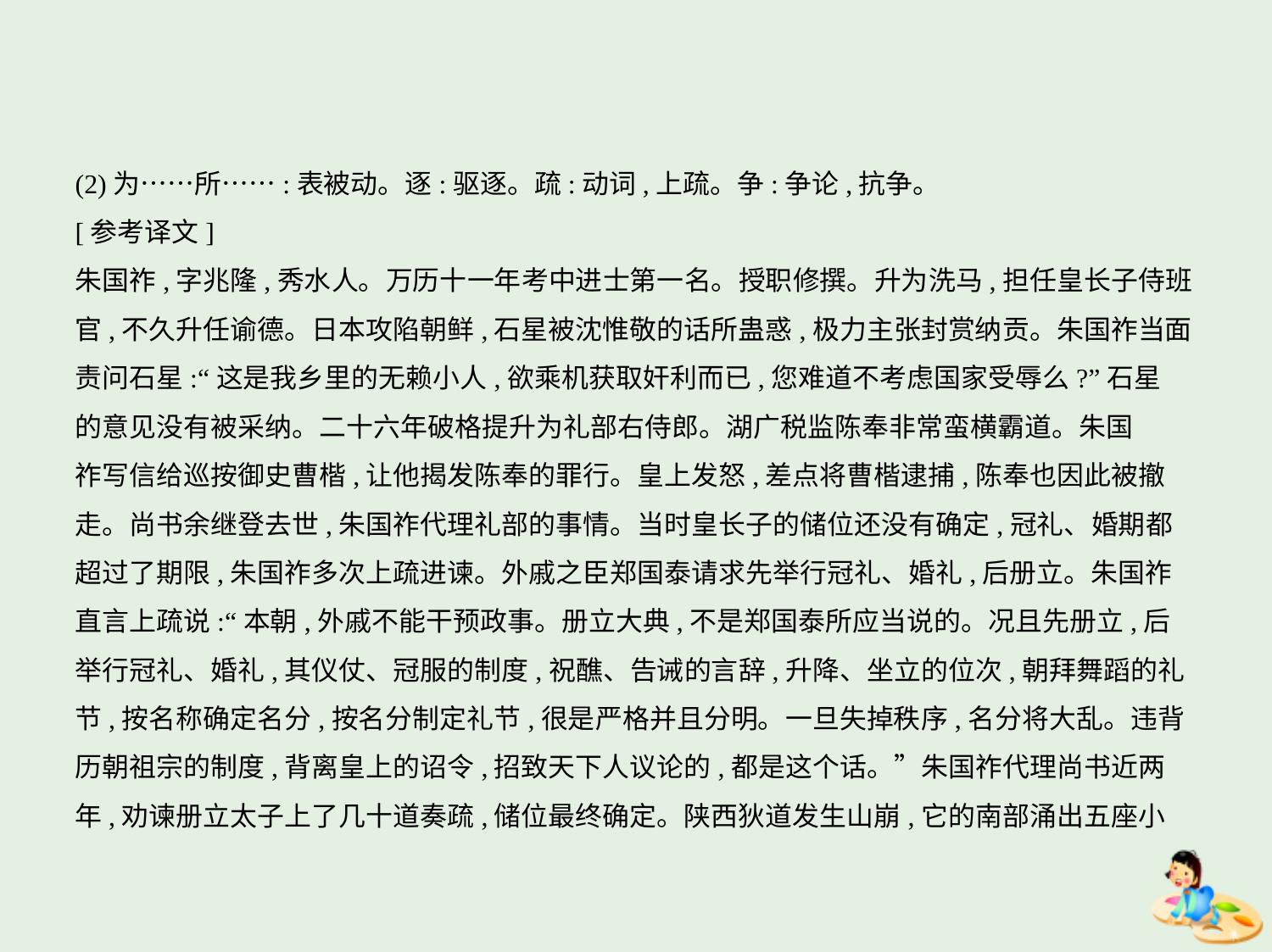

(2)为……所……:表被动。逐:驱逐。疏:动词,上疏。争:争论,抗争。
[参考译文]
朱国祚,字兆隆,秀水人。万历十一年考中进士第一名。授职修撰。升为洗马,担任皇长子侍班
官,不久升任谕德。日本攻陷朝鲜,石星被沈惟敬的话所蛊惑,极力主张封赏纳贡。朱国祚当面
责问石星:“这是我乡里的无赖小人,欲乘机获取奸利而已,您难道不考虑国家受辱么?”石星
的意见没有被采纳。二十六年破格提升为礼部右侍郎。湖广税监陈奉非常蛮横霸道。朱国
祚写信给巡按御史曹楷,让他揭发陈奉的罪行。皇上发怒,差点将曹楷逮捕,陈奉也因此被撤
走。尚书余继登去世,朱国祚代理礼部的事情。当时皇长子的储位还没有确定,冠礼、婚期都
超过了期限,朱国祚多次上疏进谏。外戚之臣郑国泰请求先举行冠礼、婚礼,后册立。朱国祚
直言上疏说:“本朝,外戚不能干预政事。册立大典,不是郑国泰所应当说的。况且先册立,后
举行冠礼、婚礼,其仪仗、冠服的制度,祝醮、告诫的言辞,升降、坐立的位次,朝拜舞蹈的礼
节,按名称确定名分,按名分制定礼节,很是严格并且分明。一旦失掉秩序,名分将大乱。违背
历朝祖宗的制度,背离皇上的诏令,招致天下人议论的,都是这个话。”朱国祚代理尚书近两
年,劝谏册立太子上了几十道奏疏,储位最终确定。陕西狄道发生山崩,它的南部涌出五座小